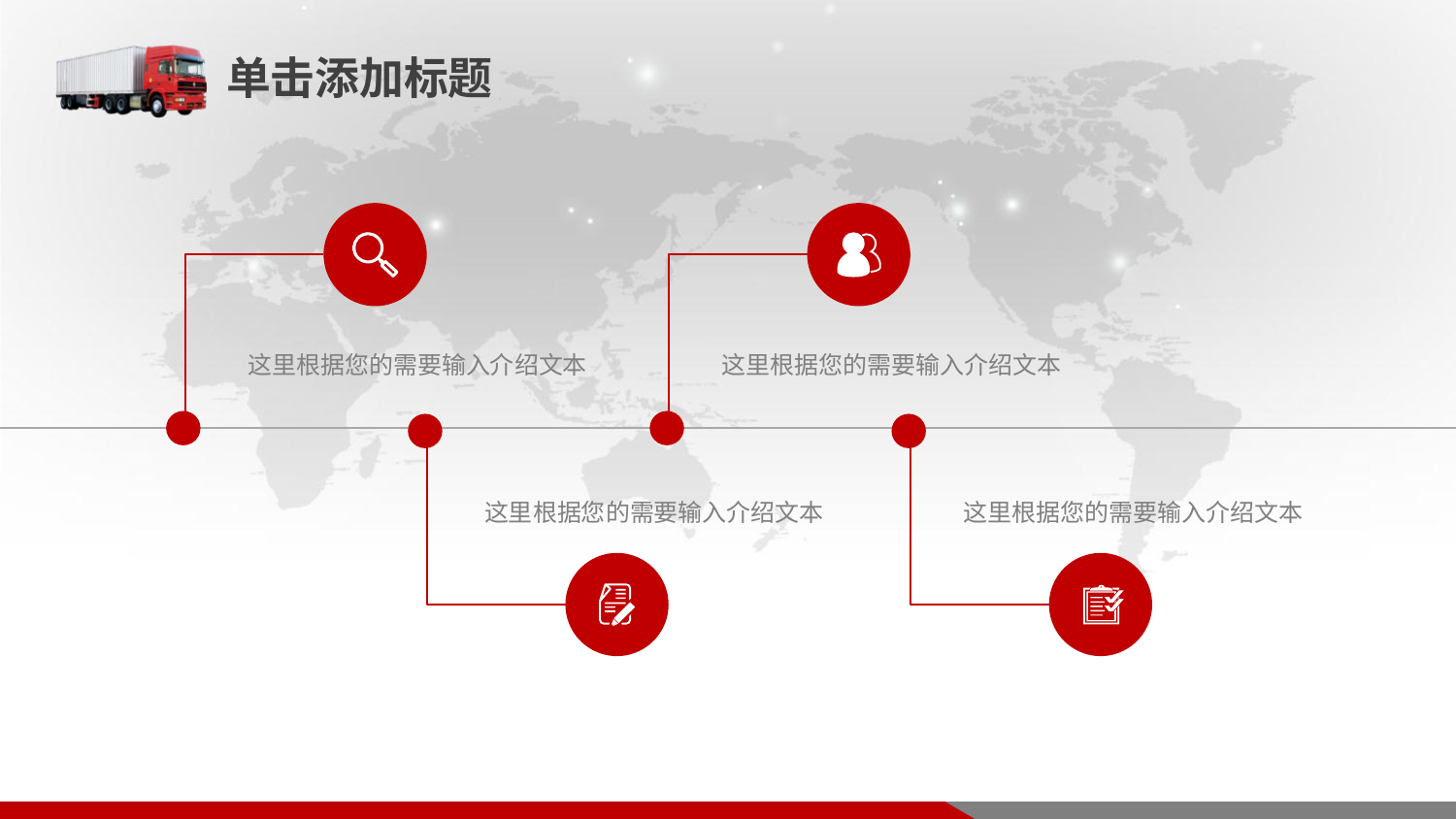

# 单击添加标题

这里根据您的需要输入介绍文本
这里根据您的需要输入介绍文本

这里根据您的需要输入介绍文本
这里根据您的需要输入介绍文本